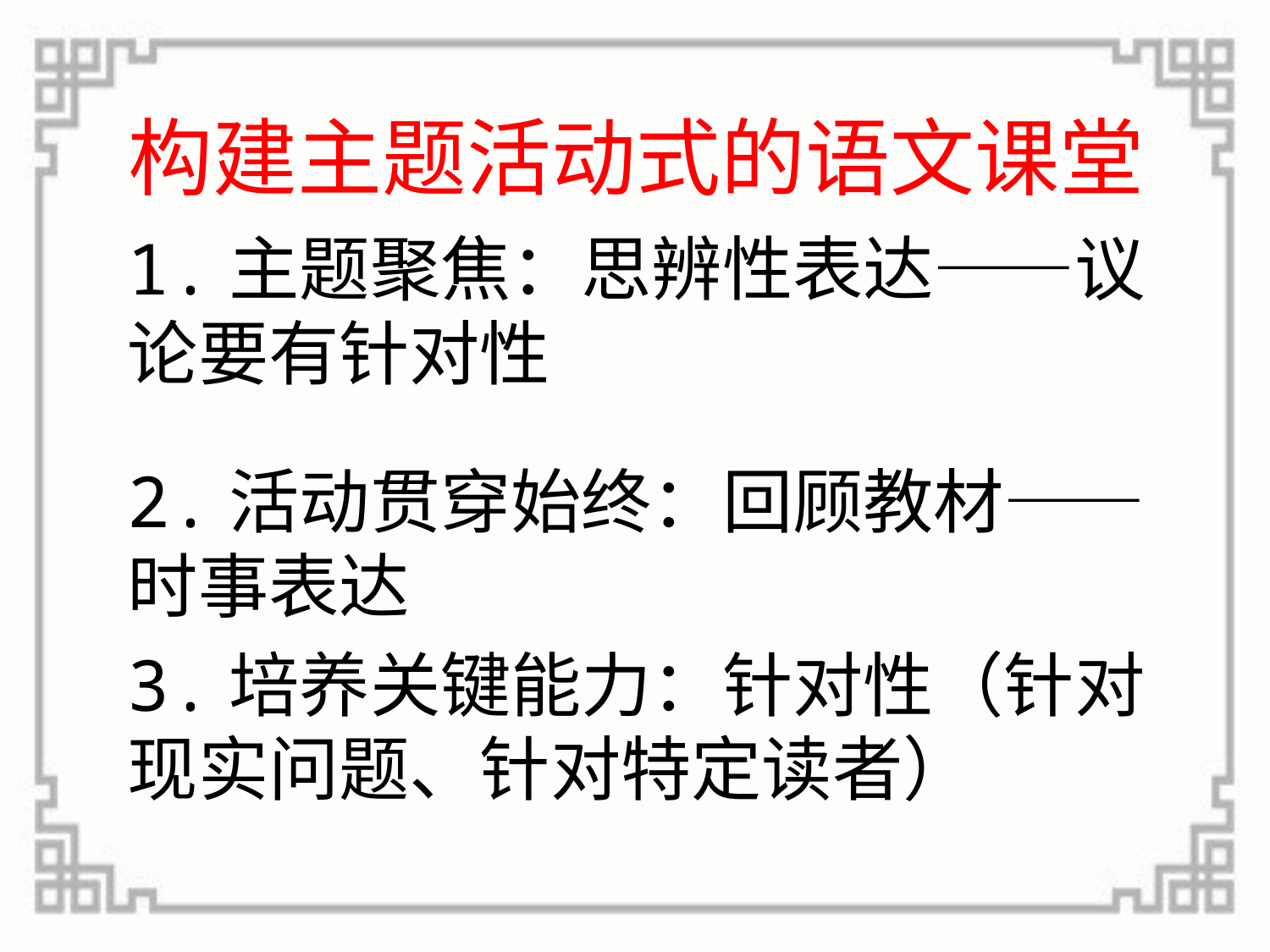

# 构建主题活动式的语文课堂
1.主题聚焦：思辨性表达——议论要有针对性

2.活动贯穿始终：回顾教材——时事表达
3.培养关键能力：针对性（针对现实问题、针对特定读者）